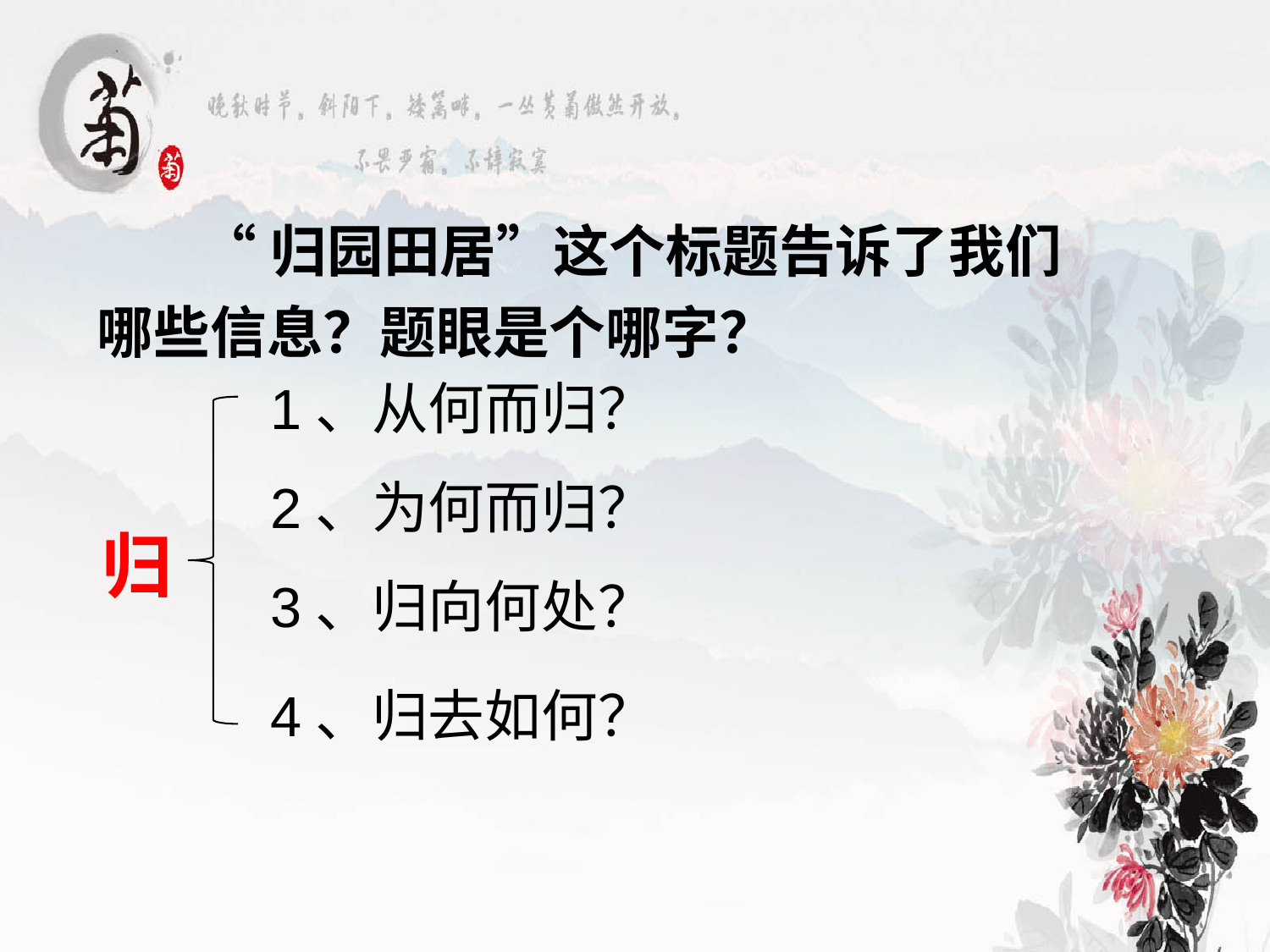

“归园田居”这个标题告诉了我们哪些信息？题眼是个哪字？
1、从何而归？

2、为何而归？
归
3、归向何处？
4、归去如何？